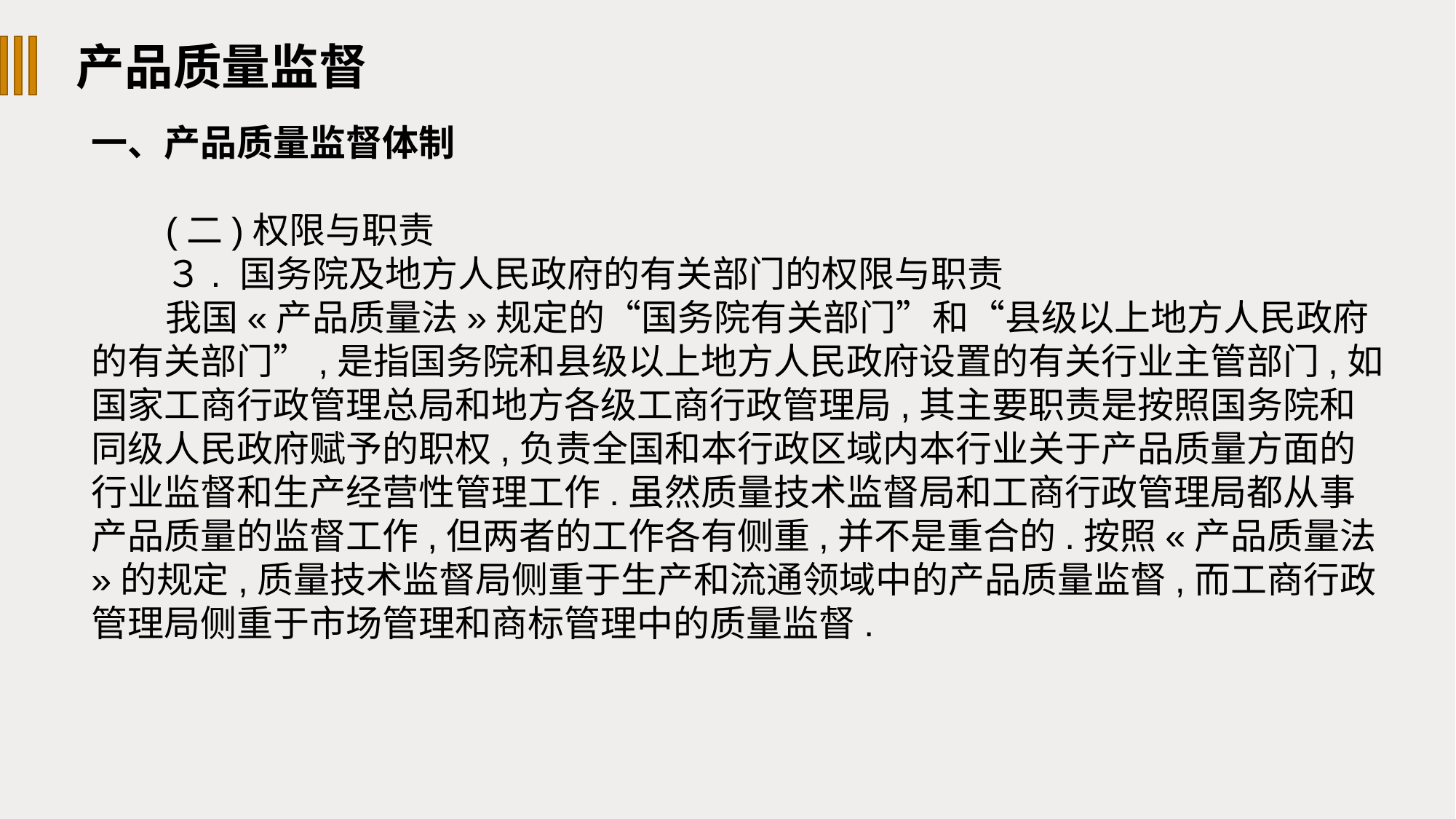

产品质量监督

一、产品质量监督体制

(二)权限与职责
３. 国务院及地方人民政府的有关部门的权限与职责
我国«产品质量法»规定的“国务院有关部门”和“县级以上地方人民政府的有关部门”,是指国务院和县级以上地方人民政府设置的有关行业主管部门,如国家工商行政管理总局和地方各级工商行政管理局,其主要职责是按照国务院和同级人民政府赋予的职权,负责全国和本行政区域内本行业关于产品质量方面的行业监督和生产经营性管理工作.虽然质量技术监督局和工商行政管理局都从事产品质量的监督工作,但两者的工作各有侧重,并不是重合的.按照«产品质量法»的规定,质量技术监督局侧重于生产和流通领域中的产品质量监督,而工商行政管理局侧重于市场管理和商标管理中的质量监督.